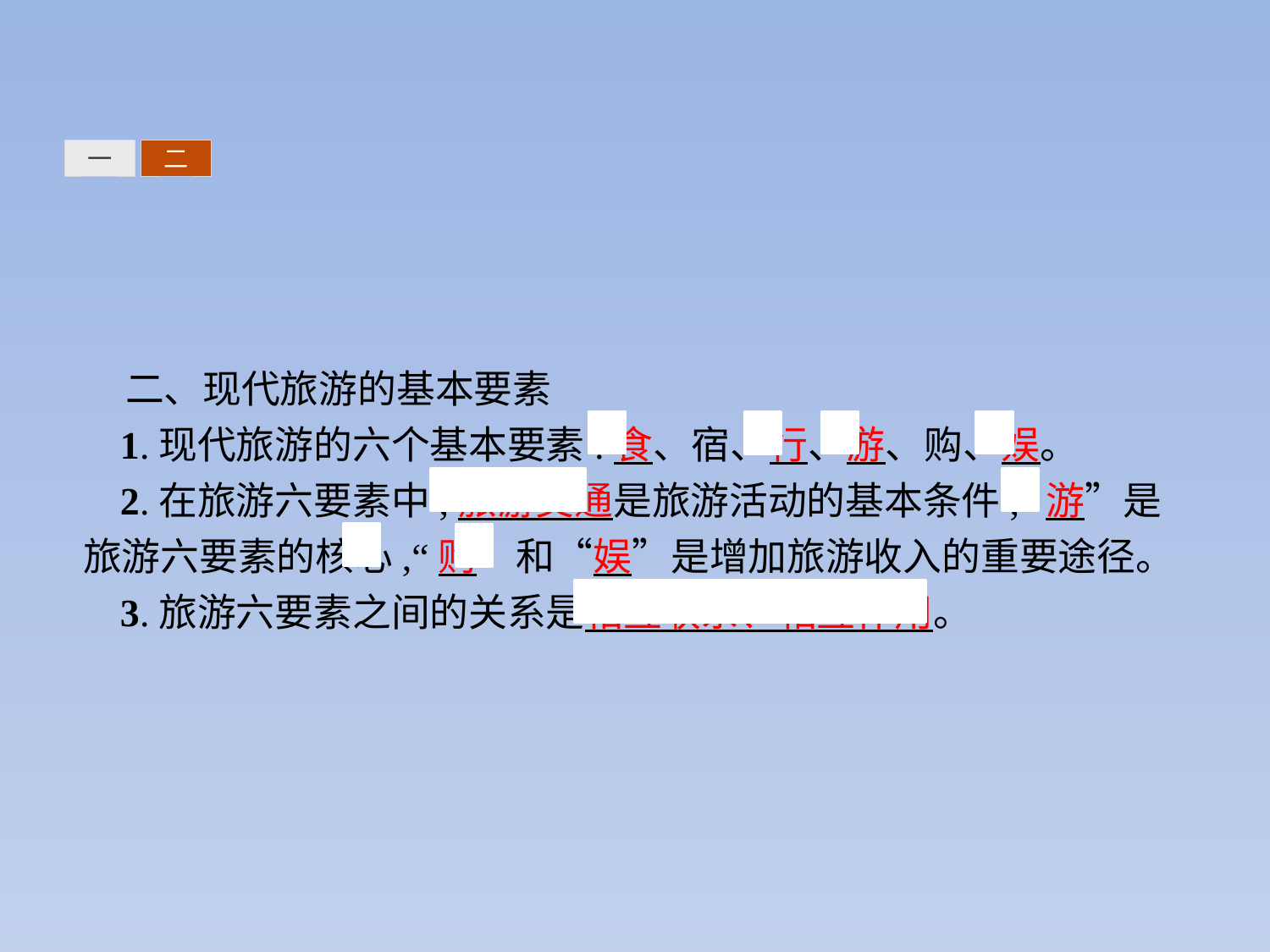

一
二
二、现代旅游的基本要素
1.现代旅游的六个基本要素:食、宿、行、游、购、娱。
2.在旅游六要素中,旅游交通是旅游活动的基本条件,“游”是旅游六要素的核心,“购”和“娱”是增加旅游收入的重要途径。
3.旅游六要素之间的关系是相互联系、相互作用。